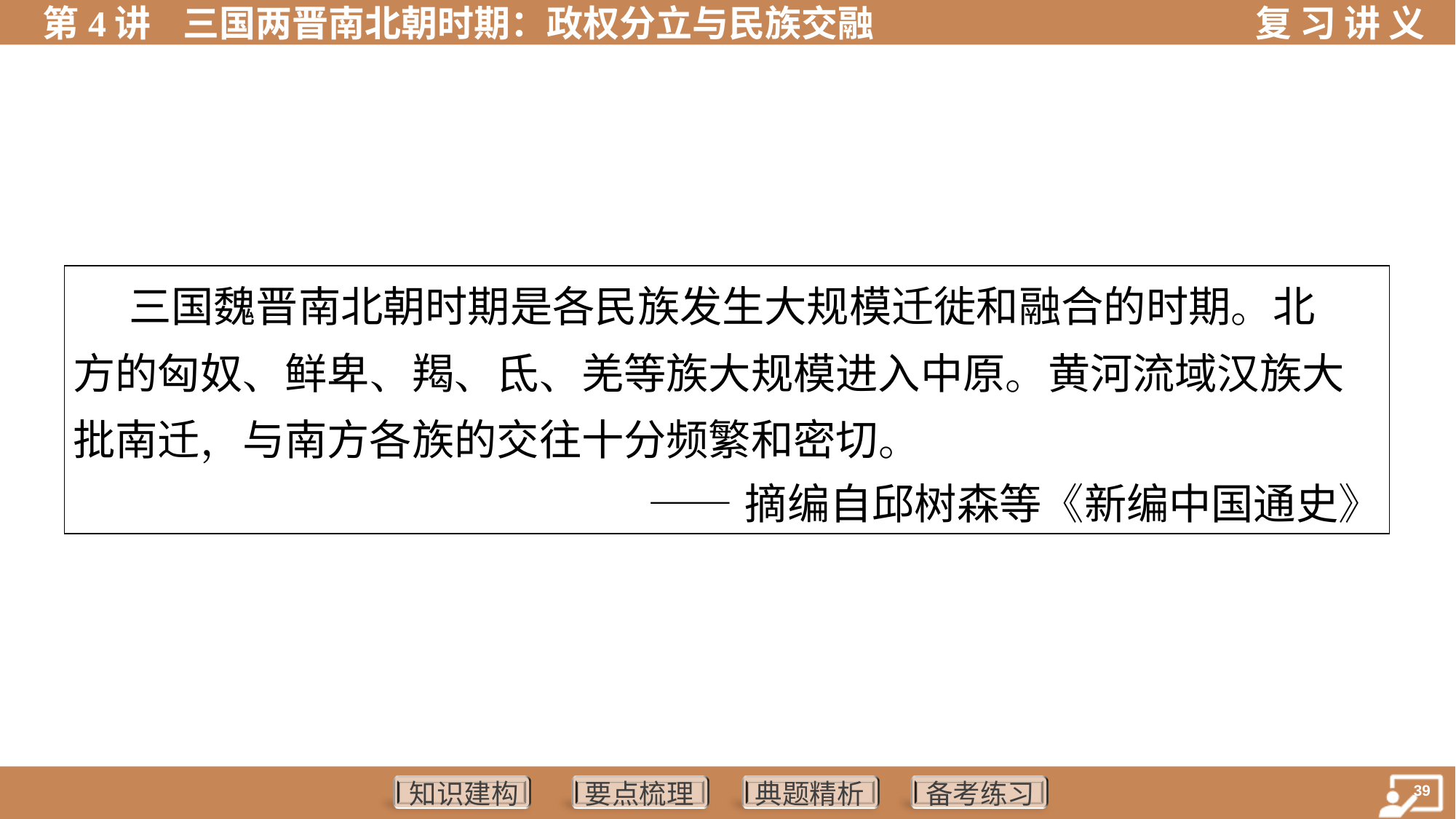

| 三国魏晋南北朝时期是各民族发生大规模迁徙和融合的时期。北 方的匈奴、鲜卑、羯、氐、羌等族大规模进入中原。黄河流域汉族大 批南迁，与南方各族的交往十分频繁和密切。 ——摘编自邱树森等《新编中国通史》 |
| --- |